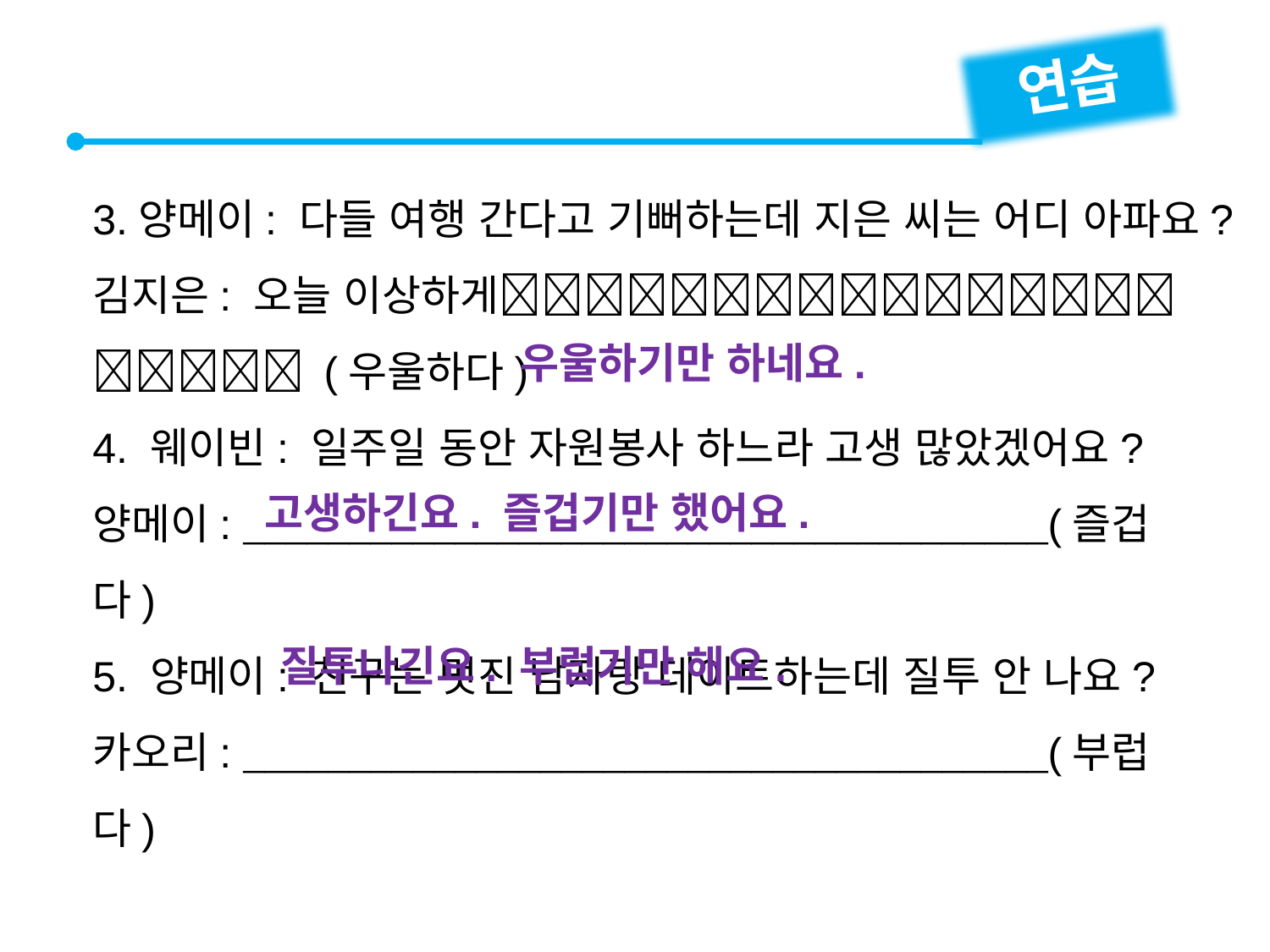

연습
3.양메이: 다들 여행 간다고 기뻐하는데 지은 씨는 어디 아파요?
김지은: 오늘 이상하게_____________________ (우울하다)
4. 웨이빈: 일주일 동안 자원봉사 하느라 고생 많았겠어요?
양메이: ______________________________________(즐겁다)
5. 양메이: 친구는 멋진 남자랑 데이트하는데 질투 안 나요?
카오리: ______________________________________(부럽다)
우울하기만 하네요.
고생하긴요. 즐겁기만 했어요.
질투나긴요. 부럽기만 해요.